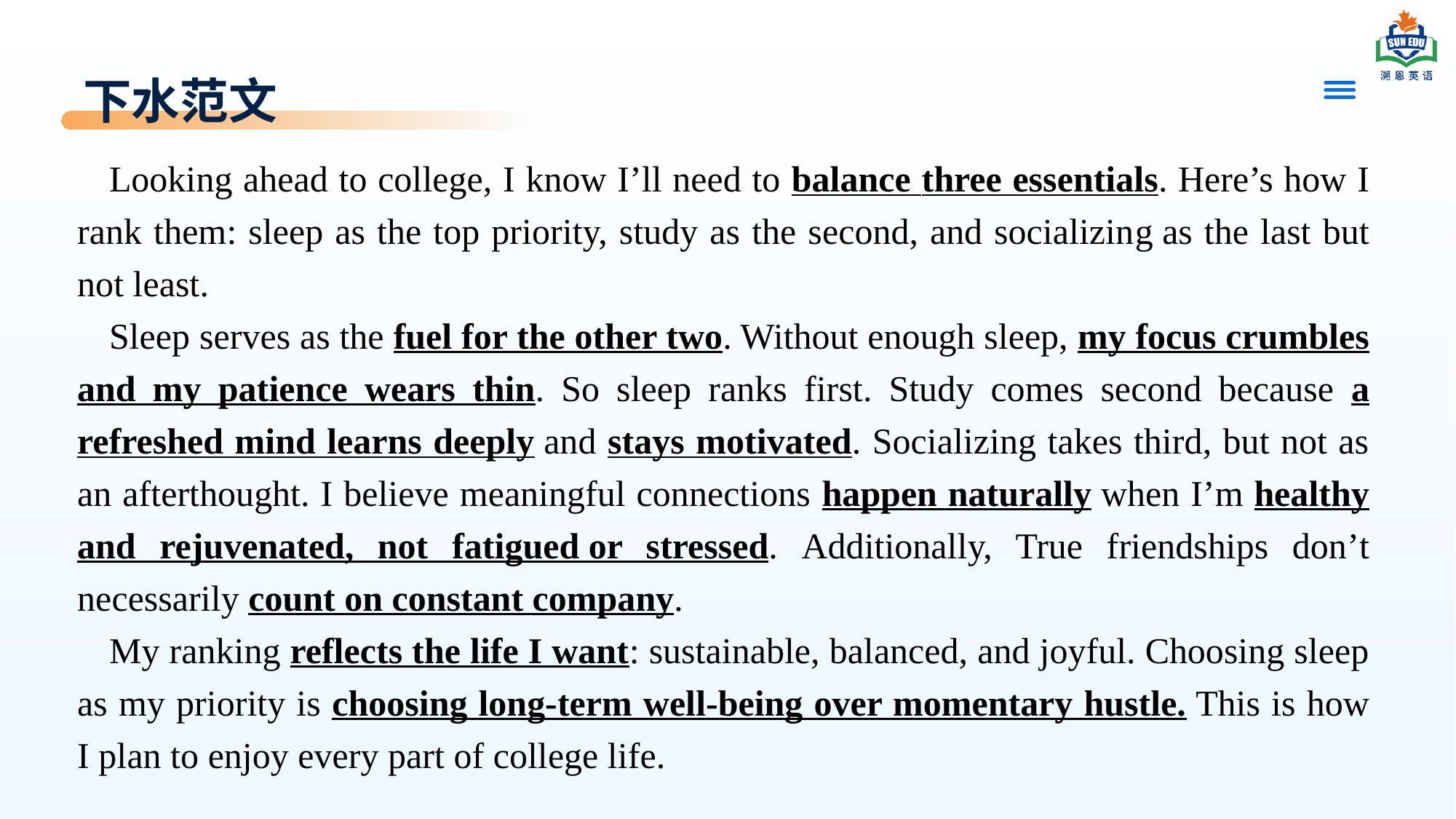

# 下水范文
Looking ahead to college, I know I’ll need to balance three essentials. Here’s how I rank them: sleep as the top priority, study as the second, and socializing as the last but not least.
Sleep serves as the fuel for the other two. Without enough sleep, my focus crumbles and my patience wears thin. So sleep ranks first. Study comes second because a refreshed mind learns deeply and stays motivated. Socializing takes third, but not as an afterthought. I believe meaningful connections happen naturally when I’m healthy and rejuvenated, not fatigued or stressed. Additionally, True friendships don’t necessarily count on constant company.
My ranking reflects the life I want: sustainable, balanced, and joyful. Choosing sleep as my priority is choosing long-term well-being over momentary hustle. This is how I plan to enjoy every part of college life.